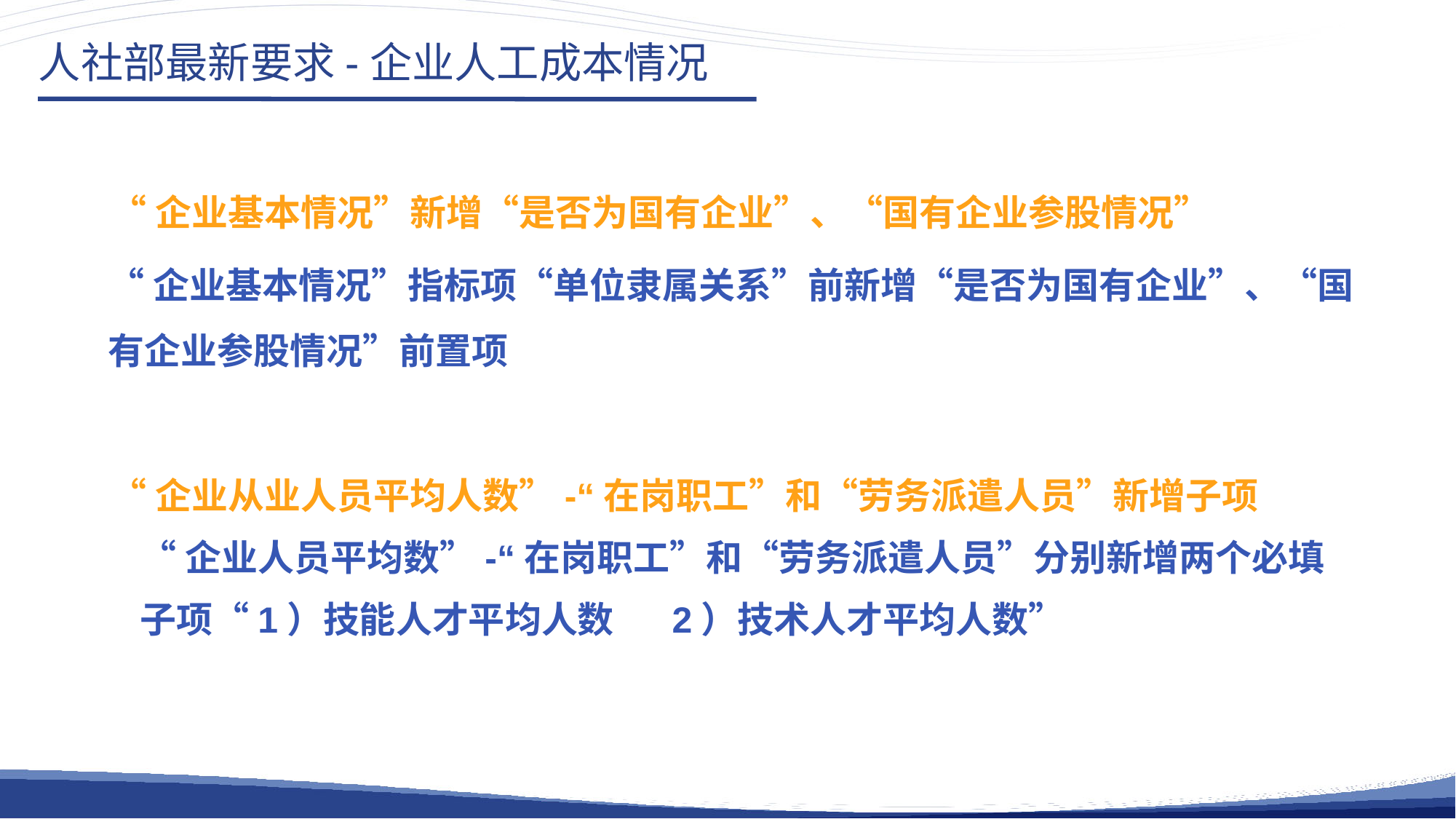

人社部最新要求-企业人工成本情况
“企业基本情况”新增“是否为国有企业”、“国有企业参股情况”
 	“企业基本情况”指标项“单位隶属关系”前新增“是否为国有企业”、“国有企业参股情况”前置项
“企业从业人员平均人数”-“在岗职工”和“劳务派遣人员”新增子项
“企业人员平均数”-“在岗职工”和“劳务派遣人员”分别新增两个必填
子项“1）技能人才平均人数      2）技术人才平均人数”